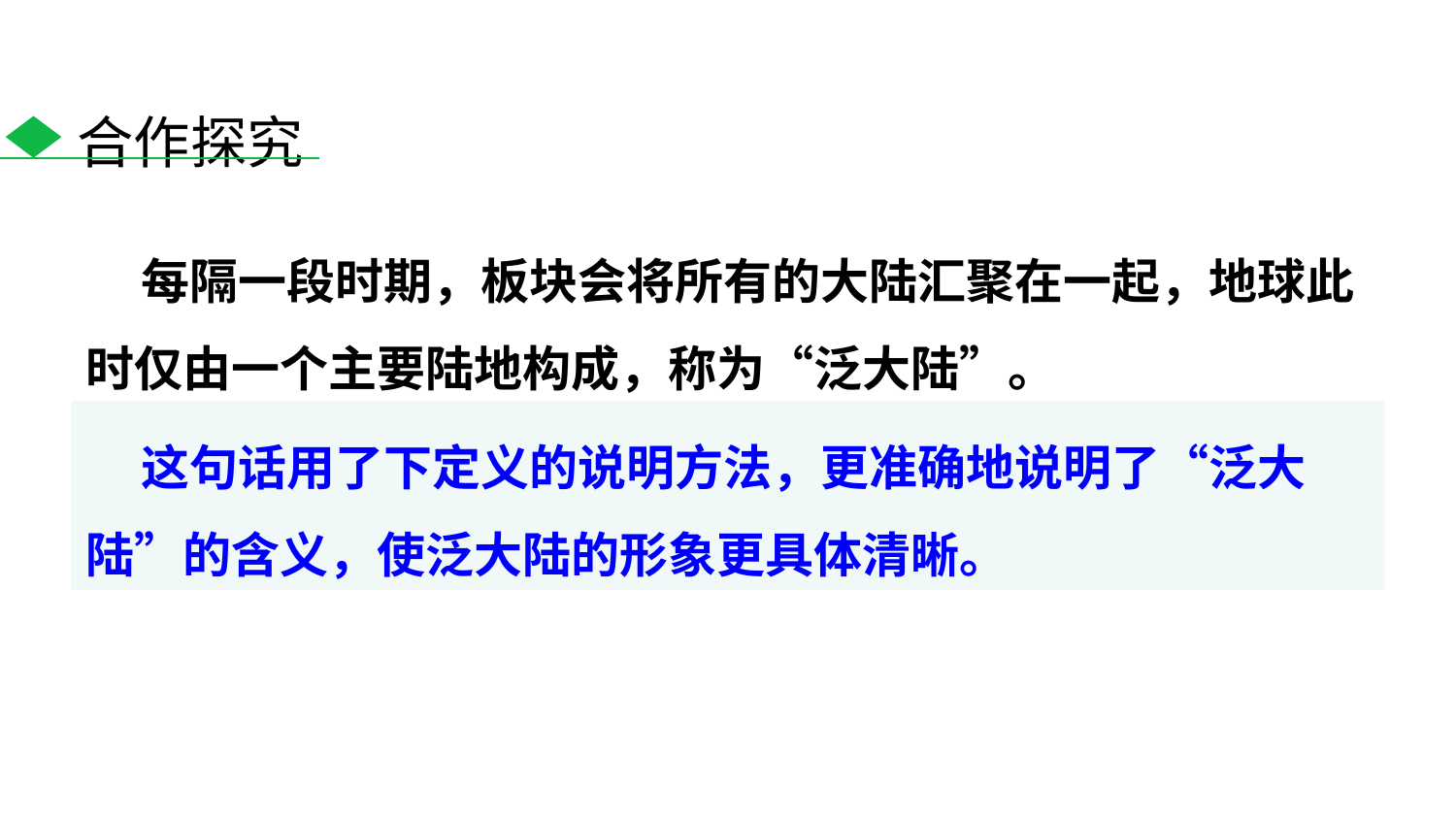

合作探究

    每隔一段时期，板块会将所有的大陆汇聚在一起，地球此时仅由一个主要陆地构成，称为“泛大陆”。
    这句话用了下定义的说明方法，更准确地说明了“泛大陆”的含义，使泛大陆的形象更具体清晰。